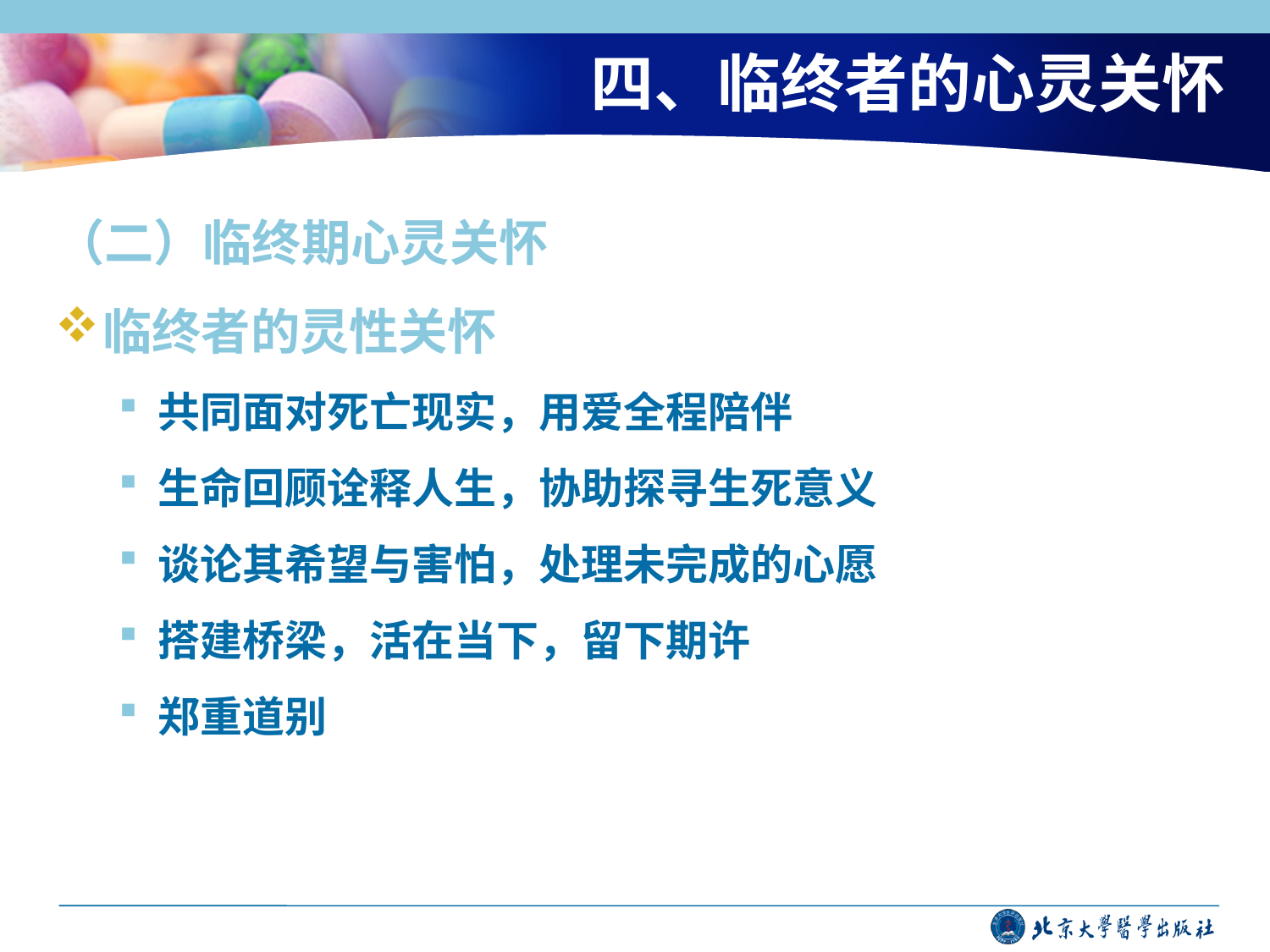

# 四、临终者的心灵关怀
（二）临终期心灵关怀
临终者的灵性关怀
共同面对死亡现实，用爱全程陪伴
生命回顾诠释人生，协助探寻生死意义
谈论其希望与害怕，处理未完成的心愿
搭建桥梁，活在当下，留下期许
郑重道别